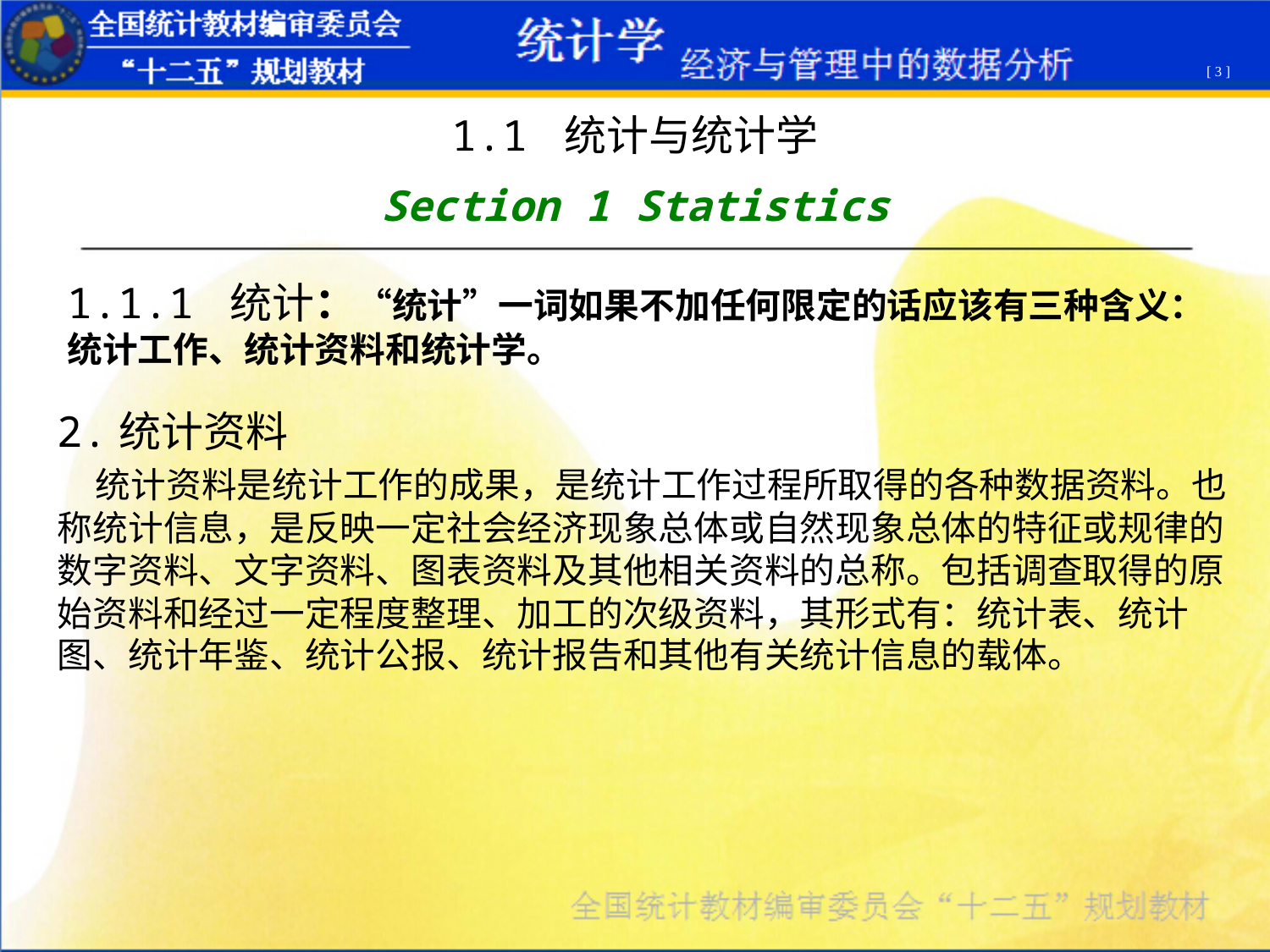

[ 3 ]
1.1 统计与统计学
Section 1 Statistics
1.1.1 统计：“统计”一词如果不加任何限定的话应该有三种含义：统计工作、统计资料和统计学。
2.统计资料 
    统计资料是统计工作的成果，是统计工作过程所取得的各种数据资料。也称统计信息，是反映一定社会经济现象总体或自然现象总体的特征或规律的数字资料、文字资料、图表资料及其他相关资料的总称。包括调查取得的原始资料和经过一定程度整理、加工的次级资料，其形式有：统计表、统计图、统计年鉴、统计公报、统计报告和其他有关统计信息的载体。